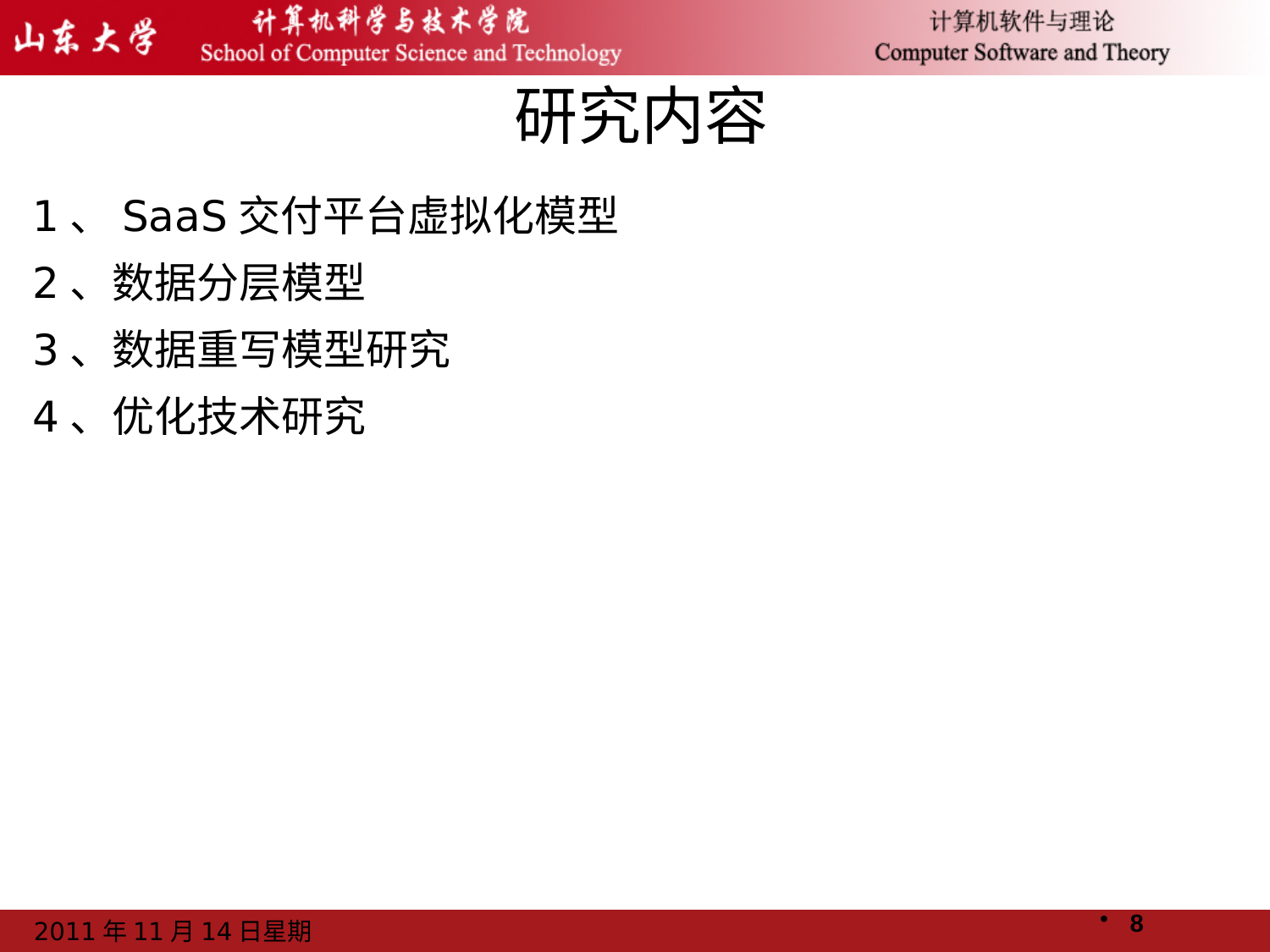

# 研究内容
1、SaaS交付平台虚拟化模型
2、数据分层模型
3、数据重写模型研究
4、优化技术研究
8
2011年11月14日星期一